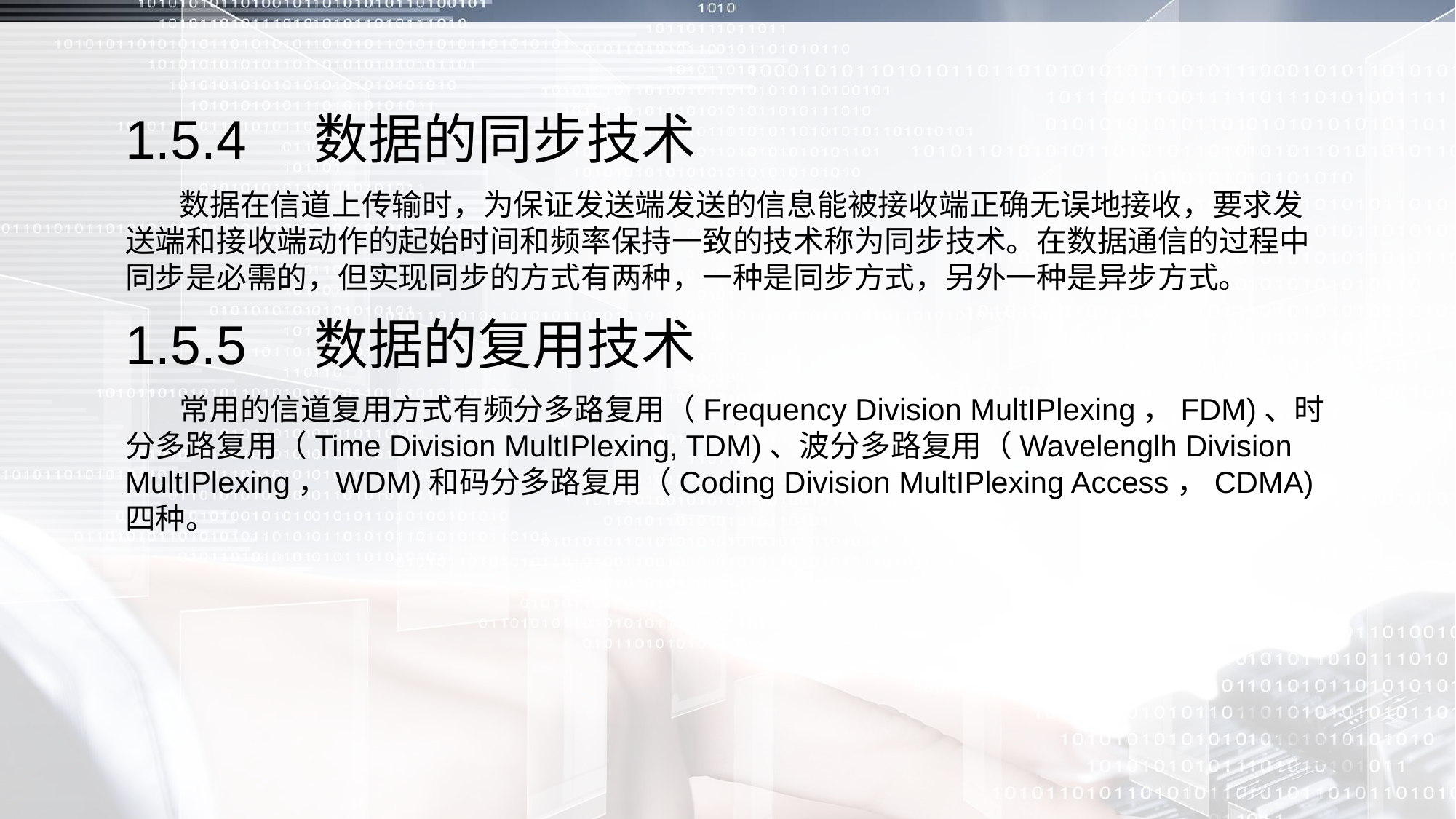

1.5.4　数据的同步技术
       数据在信道上传输时，为保证发送端发送的信息能被接收端正确无误地接收，要求发送端和接收端动作的起始时间和频率保持一致的技术称为同步技术。在数据通信的过程中同步是必需的，但实现同步的方式有两种，一种是同步方式，另外一种是异步方式。
1.5.5　数据的复用技术
       常用的信道复用方式有频分多路复用（Frequency Division MultIPlexing，FDM)、时分多路复用（Time Division MultIPlexing, TDM)、波分多路复用（Wavelenglh Division MultIPlexing，WDM)和码分多路复用（Coding Division MultIPlexing Access，CDMA)四种。